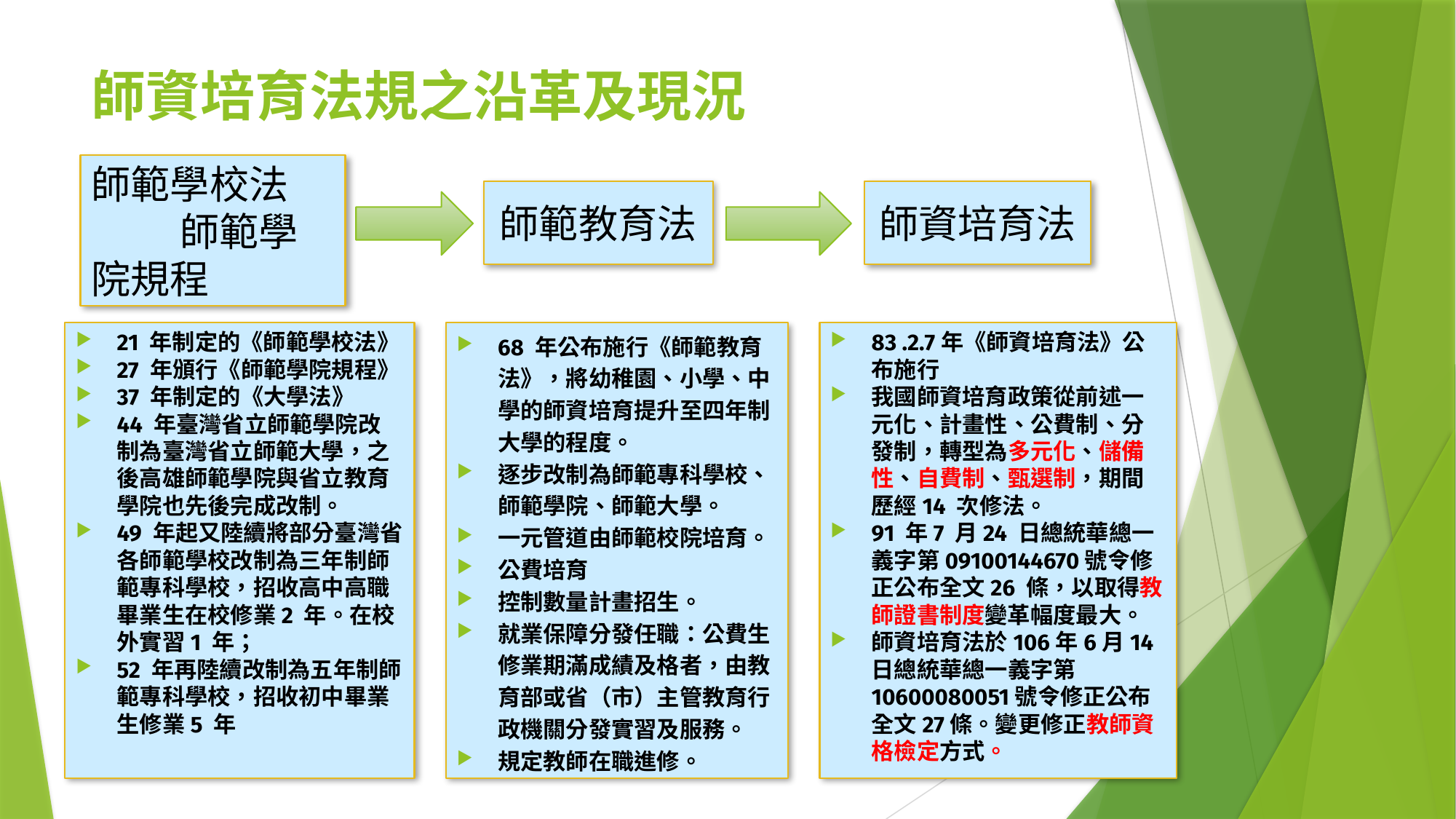

# 師資培育法規之沿革及現況
師範學校法                師範學院規程
師範教育法
師資培育法

21 年制定的《師範學校法》
27 年頒行《師範學院規程》
37 年制定的《大學法》
44 年臺灣省立師範學院改制為臺灣省立師範大學，之後高雄師範學院與省立教育學院也先後完成改制。
49 年起又陸續將部分臺灣省各師範學校改制為三年制師範專科學校，招收高中高職畢業生在校修業2 年。在校外實習1 年；
52 年再陸續改制為五年制師範專科學校，招收初中畢業生修業5 年
83 .2.7年《師資培育法》公布施行
我國師資培育政策從前述一元化、計畫性、公費制、分發制，轉型為多元化、儲備性、自費制、甄選制，期間歷經14 次修法。
91 年7 月24 日總統華總一義字第09100144670號令修正公布全文26 條，以取得教師證書制度變革幅度最大。
師資培育法於106年6月14日總統華總一義字第10600080051號令修正公布全文27條。變更修正教師資格檢定方式。

68 年公布施行《師範教育法》，將幼稚園、小學、中學的師資培育提升至四年制大學的程度。
逐步改制為師範專科學校、師範學院、師範大學。
一元管道由師範校院培育。
公費培育
控制數量計畫招生。
就業保障分發任職：公費生修業期滿成績及格者，由教育部或省（市）主管教育行政機關分發實習及服務。
規定教師在職進修。
7